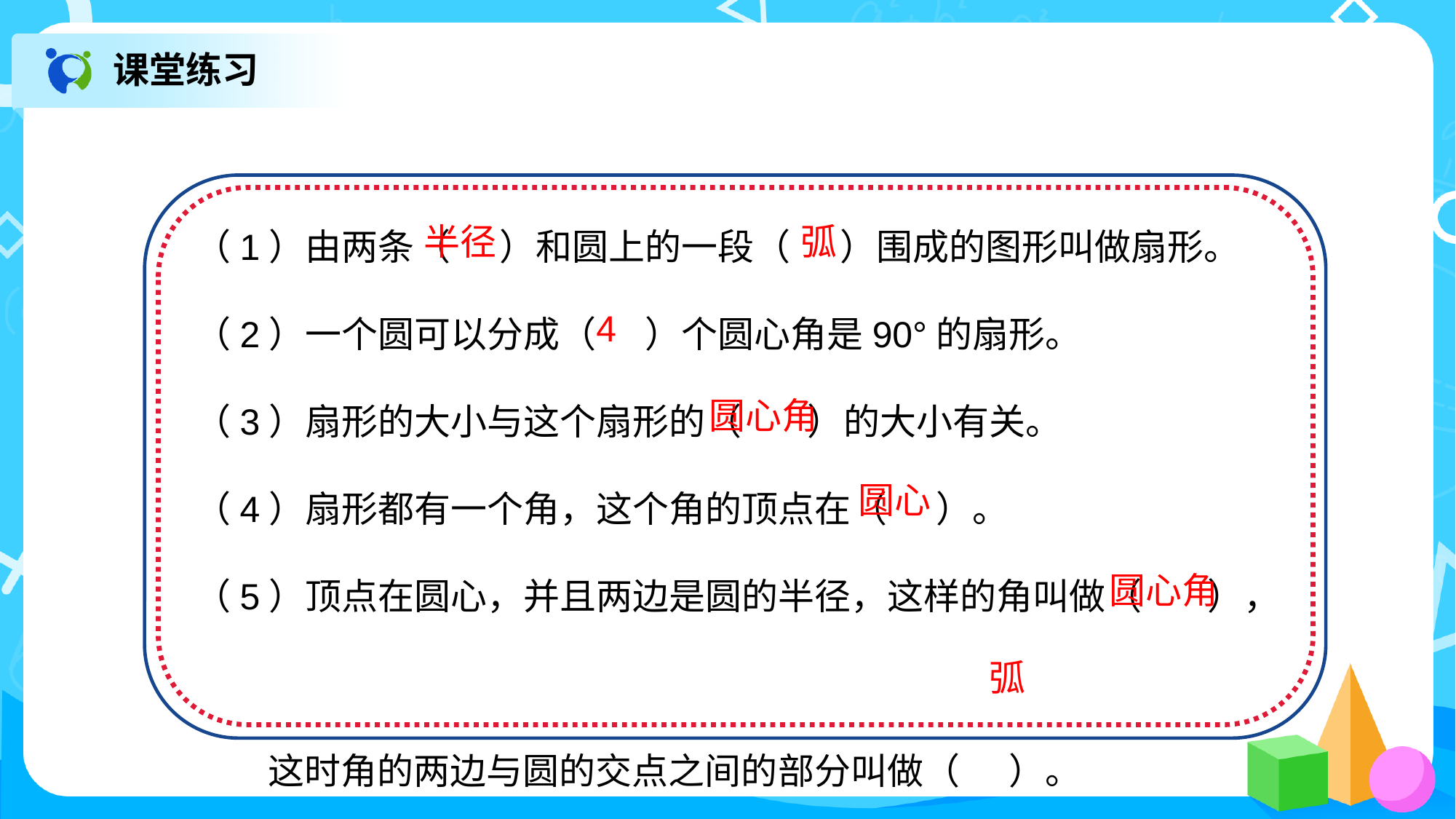

课堂练习

 （1）由两条（      ）和圆上的一段（      ）围成的图形叫做扇形。
 （2）一个圆可以分成（      ）个圆心角是90°的扇形。
 （3）扇形的大小与这个扇形的（        ）的大小有关。
 （4）扇形都有一个角，这个角的顶点在（      ）。
 （5）顶点在圆心，并且两边是圆的半径，这样的角叫做（        ），
          这时角的两边与圆的交点之间的部分叫做（      ）。
半径
弧
4
圆心角
圆心
圆心角
弧